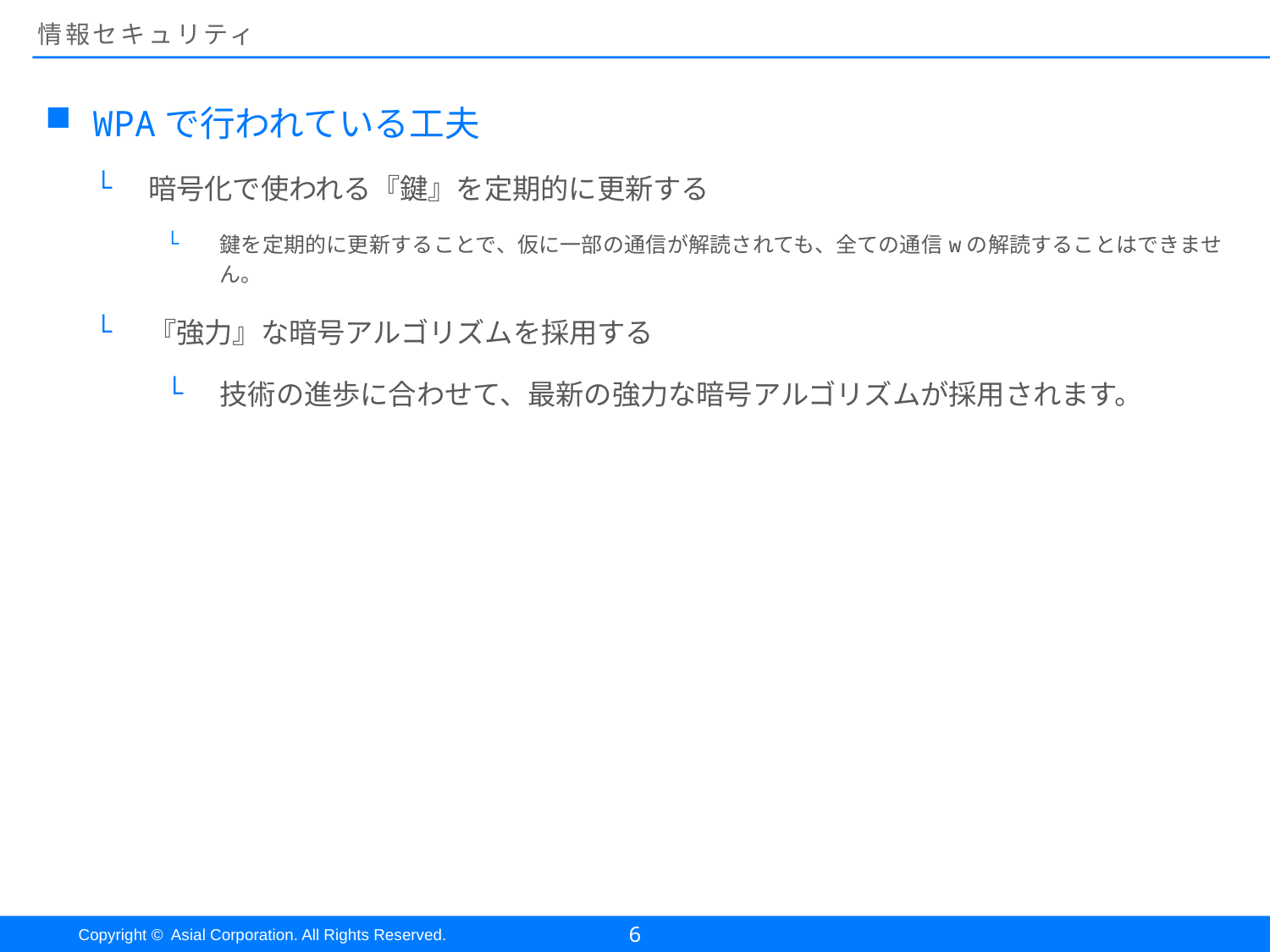

# 情報セキュリティ

WPAで行われている工夫
暗号化で使われる『鍵』を定期的に更新する
鍵を定期的に更新することで、仮に一部の通信が解読されても、全ての通信wの解読することはできません。
『強力』な暗号アルゴリズムを採用する
技術の進歩に合わせて、最新の強力な暗号アルゴリズムが採用されます。
6